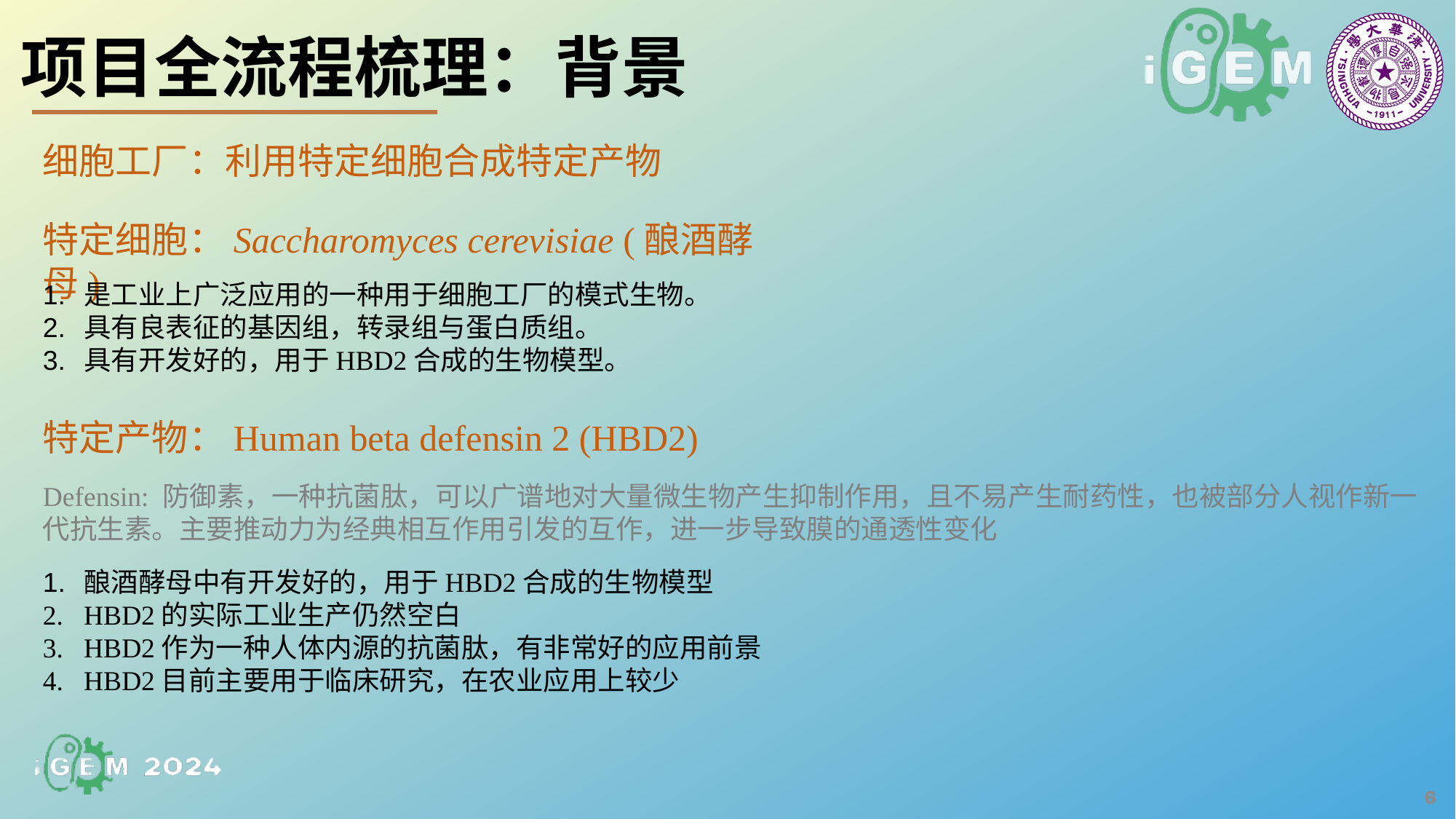

项目全流程梳理：背景
细胞工厂：利用特定细胞合成特定产物
特定细胞：Saccharomyces cerevisiae (酿酒酵母)
是工业上广泛应用的一种用于细胞工厂的模式生物。
具有良表征的基因组，转录组与蛋白质组。
具有开发好的，用于HBD2合成的生物模型。
特定产物：Human beta defensin 2 (HBD2)
Defensin: 防御素，一种抗菌肽，可以广谱地对大量微生物产生抑制作用，且不易产生耐药性，也被部分人视作新一代抗生素。主要推动力为经典相互作用引发的互作，进一步导致膜的通透性变化
酿酒酵母中有开发好的，用于HBD2合成的生物模型
HBD2的实际工业生产仍然空白
HBD2作为一种人体内源的抗菌肽，有非常好的应用前景
HBD2目前主要用于临床研究，在农业应用上较少
6